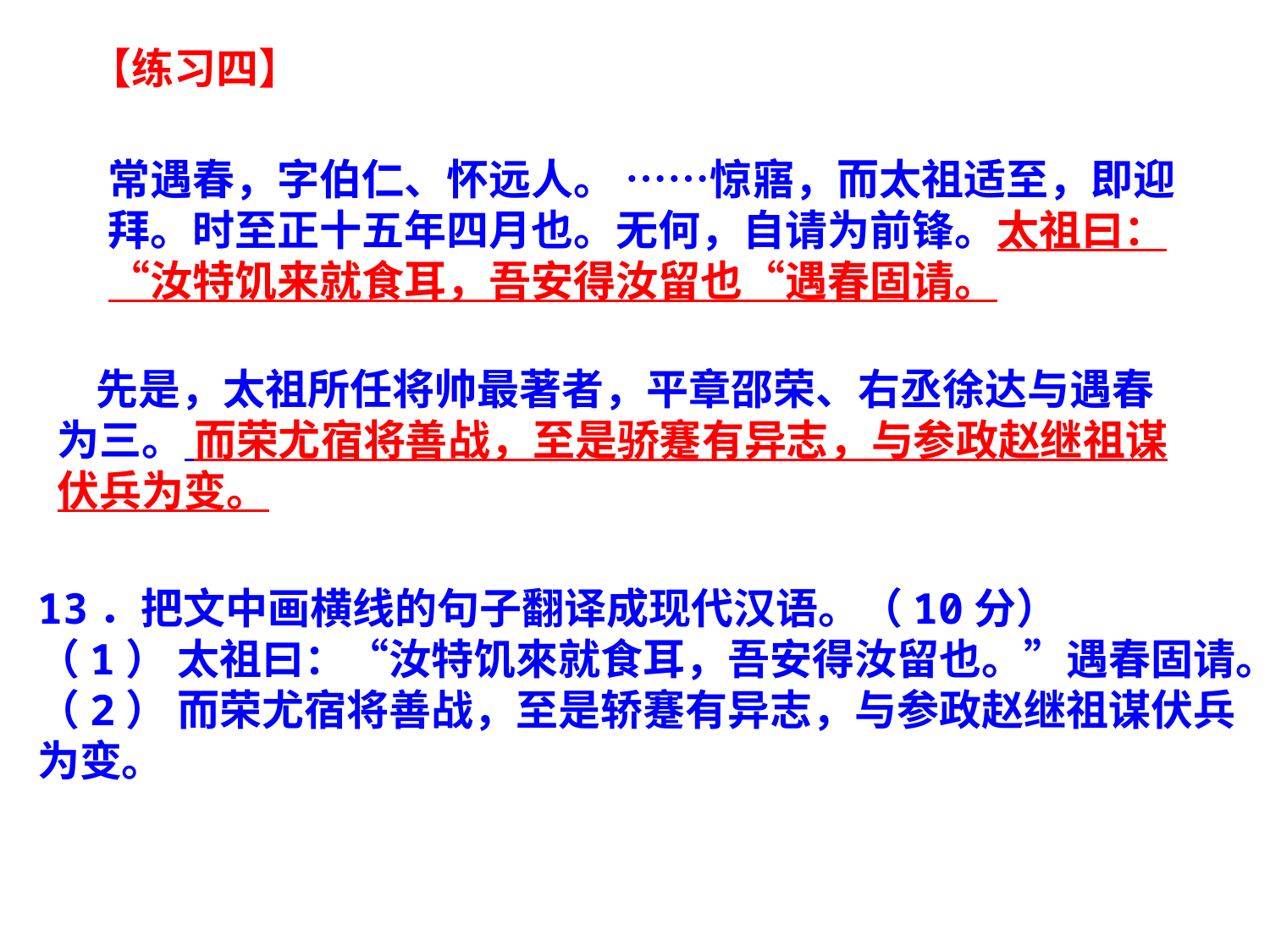

【练习四】
常遇春，字伯仁、怀远人。 ……惊寤，而太祖适至，即迎拜。时至正十五年四月也。无何，自请为前锋。太祖曰：“汝特饥来就食耳，吾安得汝留也“遇春固请。
   先是，太祖所任将帅最著者，平章邵荣、右丞徐达与遇春为三。 而荣尤宿将善战，至是骄蹇有异志，与参政赵继祖谋伏兵为变。
13．把文中画横线的句子翻译成现代汉语。（10分）
（1） 太祖曰：“汝特饥來就食耳，吾安得汝留也。”遇春固请。
（2） 而荣尤宿将善战，至是轿蹇有异志，与参政赵继祖谋伏兵为变。